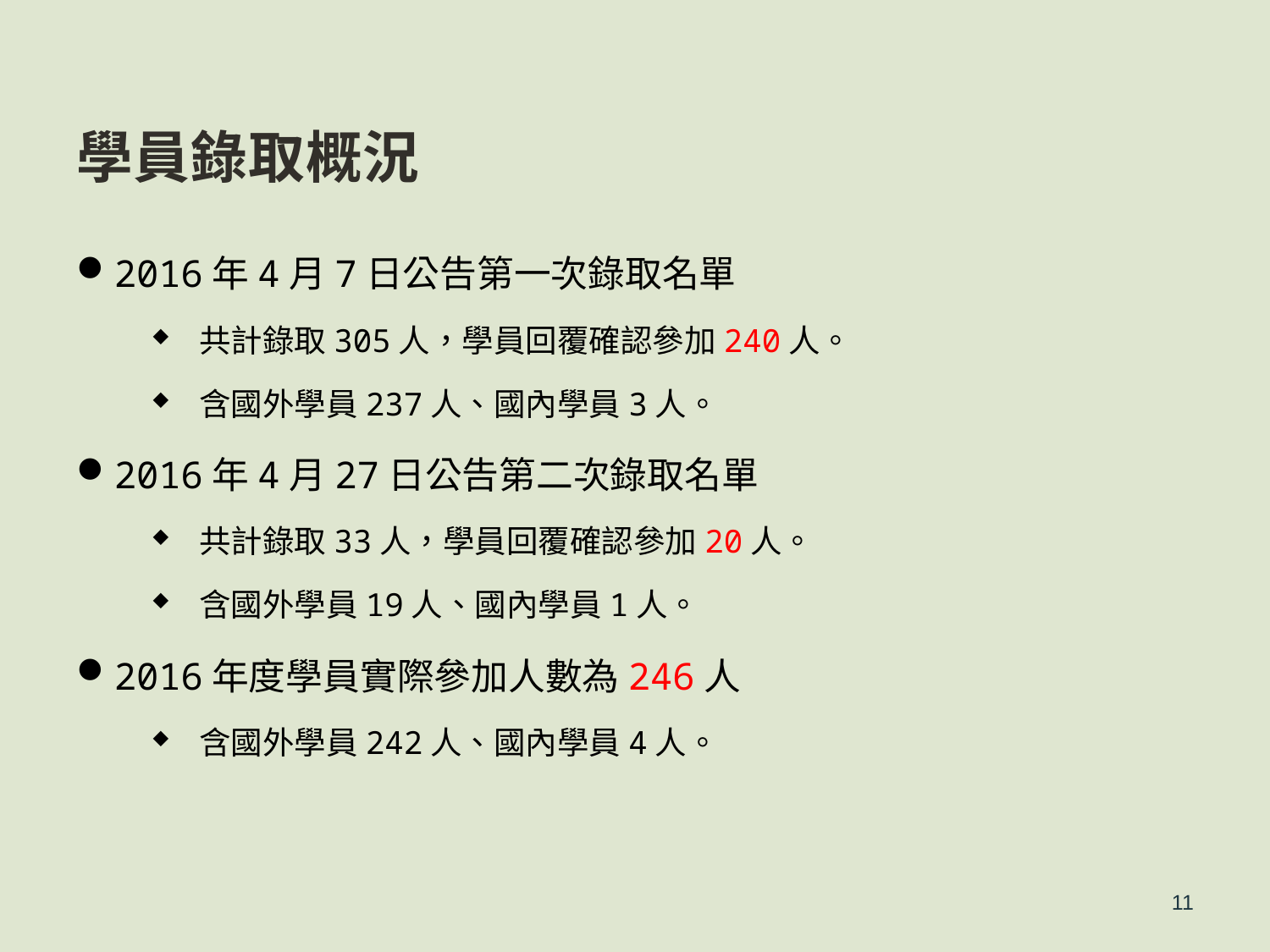

# 學員錄取概況
2016年4月7日公告第一次錄取名單
共計錄取305人，學員回覆確認參加240人。
含國外學員237人、國內學員3人。
2016年4月27日公告第二次錄取名單
共計錄取33人，學員回覆確認參加20人。
含國外學員19人、國內學員1人。
2016年度學員實際參加人數為246人
含國外學員242人、國內學員4人。
11